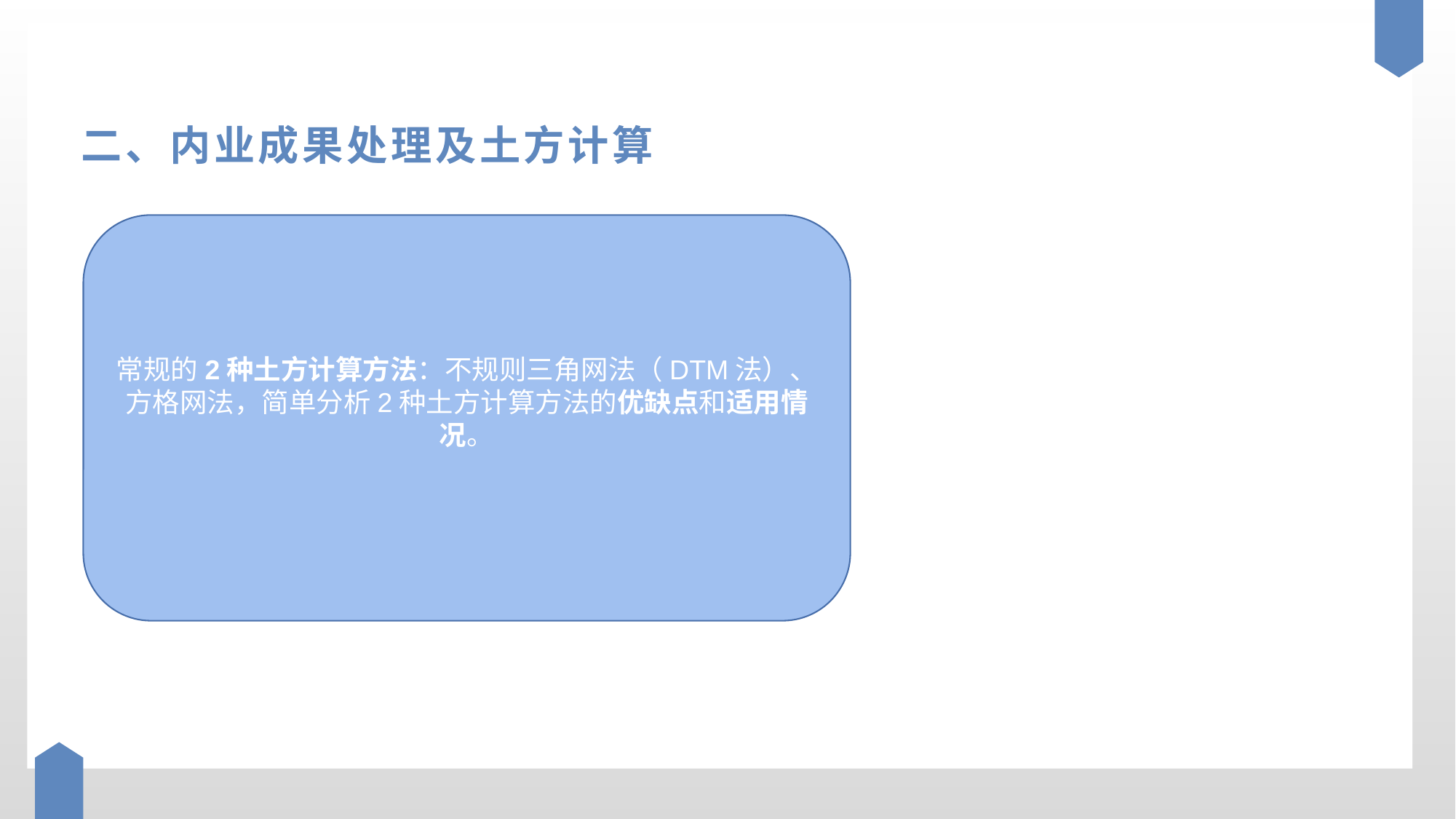

二、内业成果处理及土方计算
常规的2种土方计算方法：不规则三角网法（DTM法）、方格网法，简单分析2种土方计算方法的优缺点和适用情况。